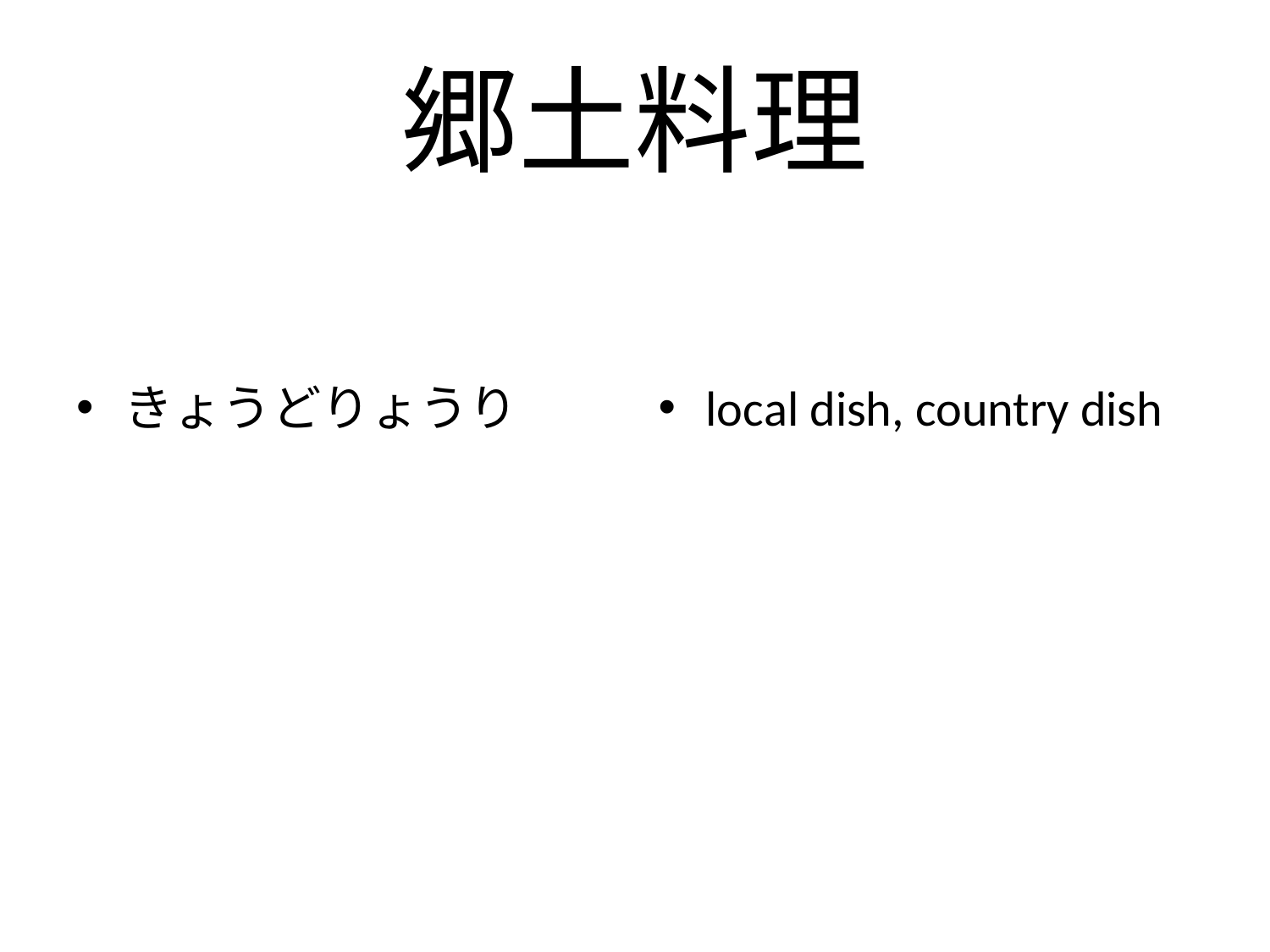

# 郷土料理
きょうどりょうり
local dish, country dish